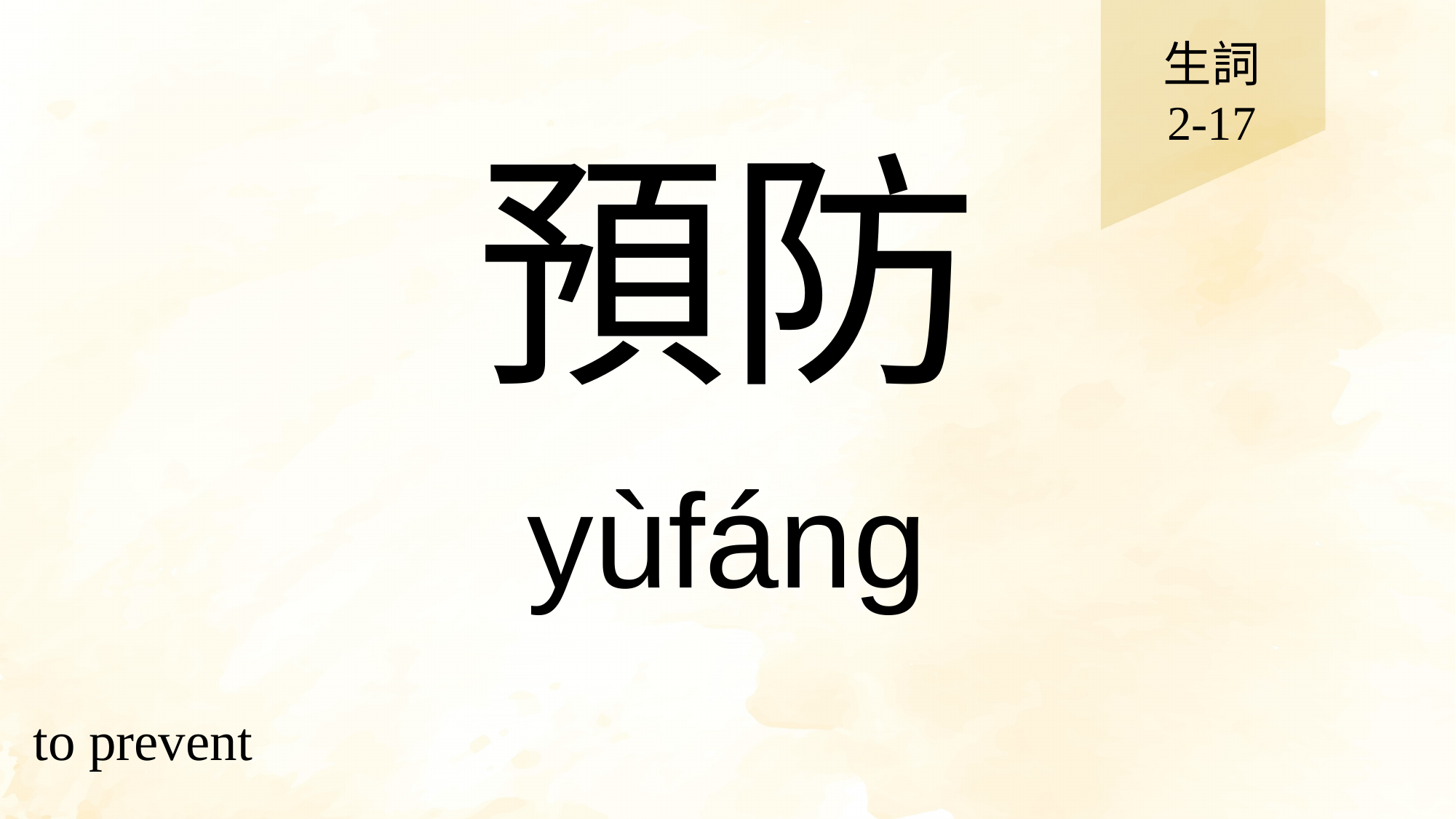

生詞
2-17
# 預防
yùfáng
to prevent